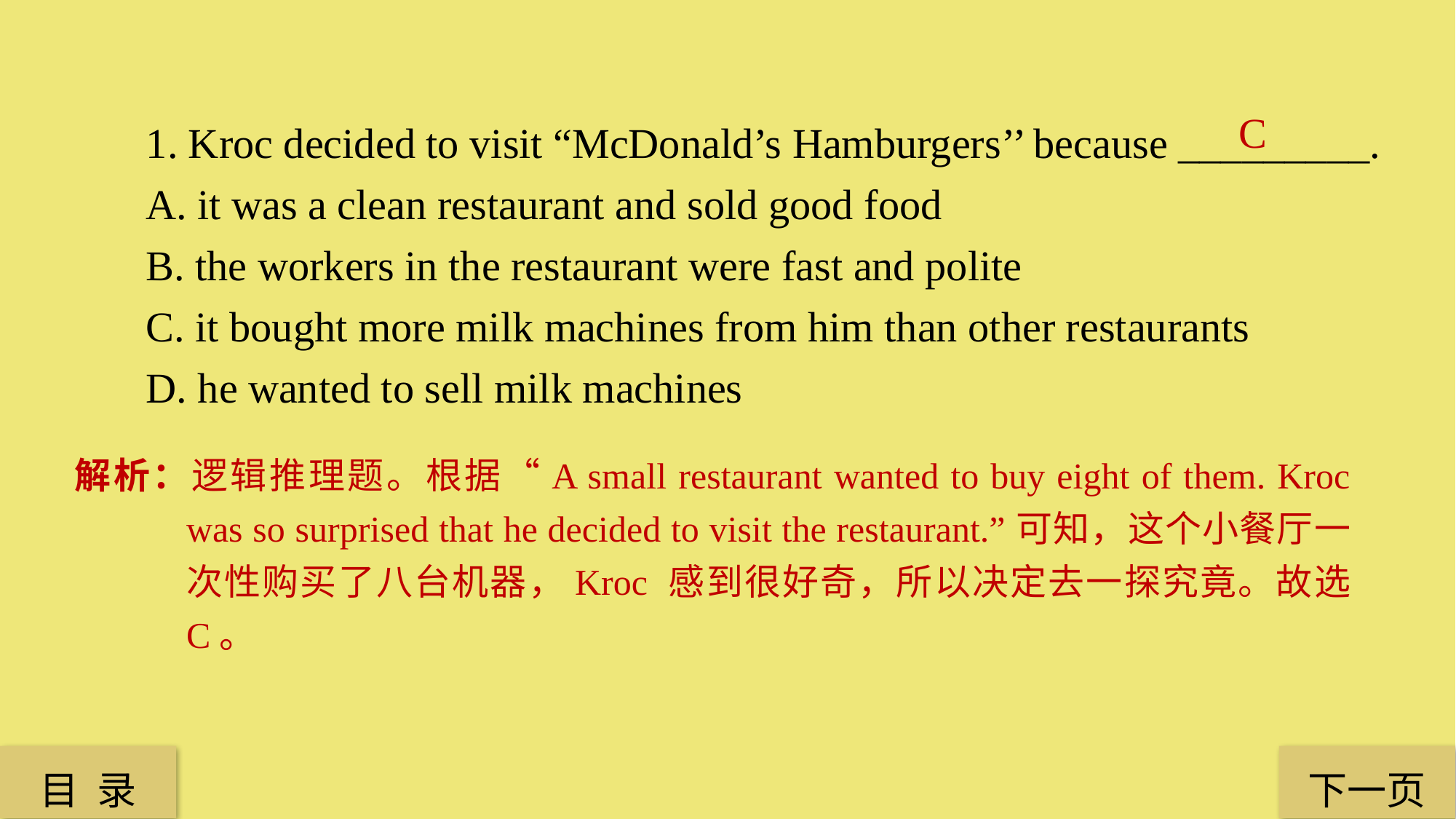

1. Kroc decided to visit “McDonald’s Hamburgers’’ because _________.
A. it was a clean restaurant and sold good food
B. the workers in the restaurant were fast and polite
C. it bought more milk machines from him than other restaurants
D. he wanted to sell milk machines
C
解析：逻辑推理题。根据“A small restaurant wanted to buy eight of them. Kroc was so surprised that he decided to visit the restaurant.”可知，这个小餐厅一次性购买了八台机器，Kroc 感到很好奇，所以决定去一探究竟。故选 C。